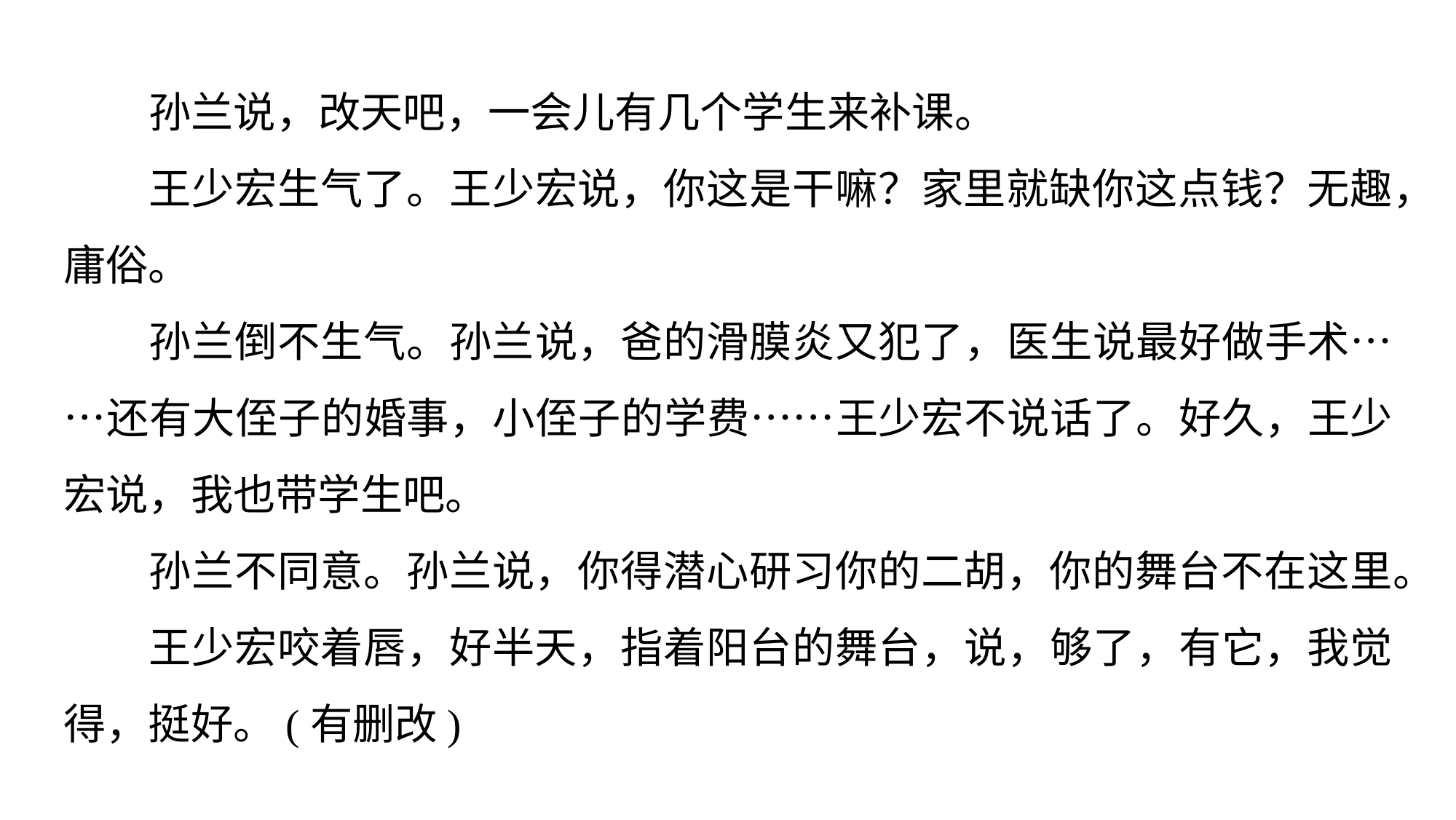

孙兰说，改天吧，一会儿有几个学生来补课。
王少宏生气了。王少宏说，你这是干嘛？家里就缺你这点钱？无趣，庸俗。
孙兰倒不生气。孙兰说，爸的滑膜炎又犯了，医生说最好做手术……还有大侄子的婚事，小侄子的学费……王少宏不说话了。好久，王少宏说，我也带学生吧。
孙兰不同意。孙兰说，你得潜心研习你的二胡，你的舞台不在这里。
王少宏咬着唇，好半天，指着阳台的舞台，说，够了，有它，我觉得，挺好。(有删改)